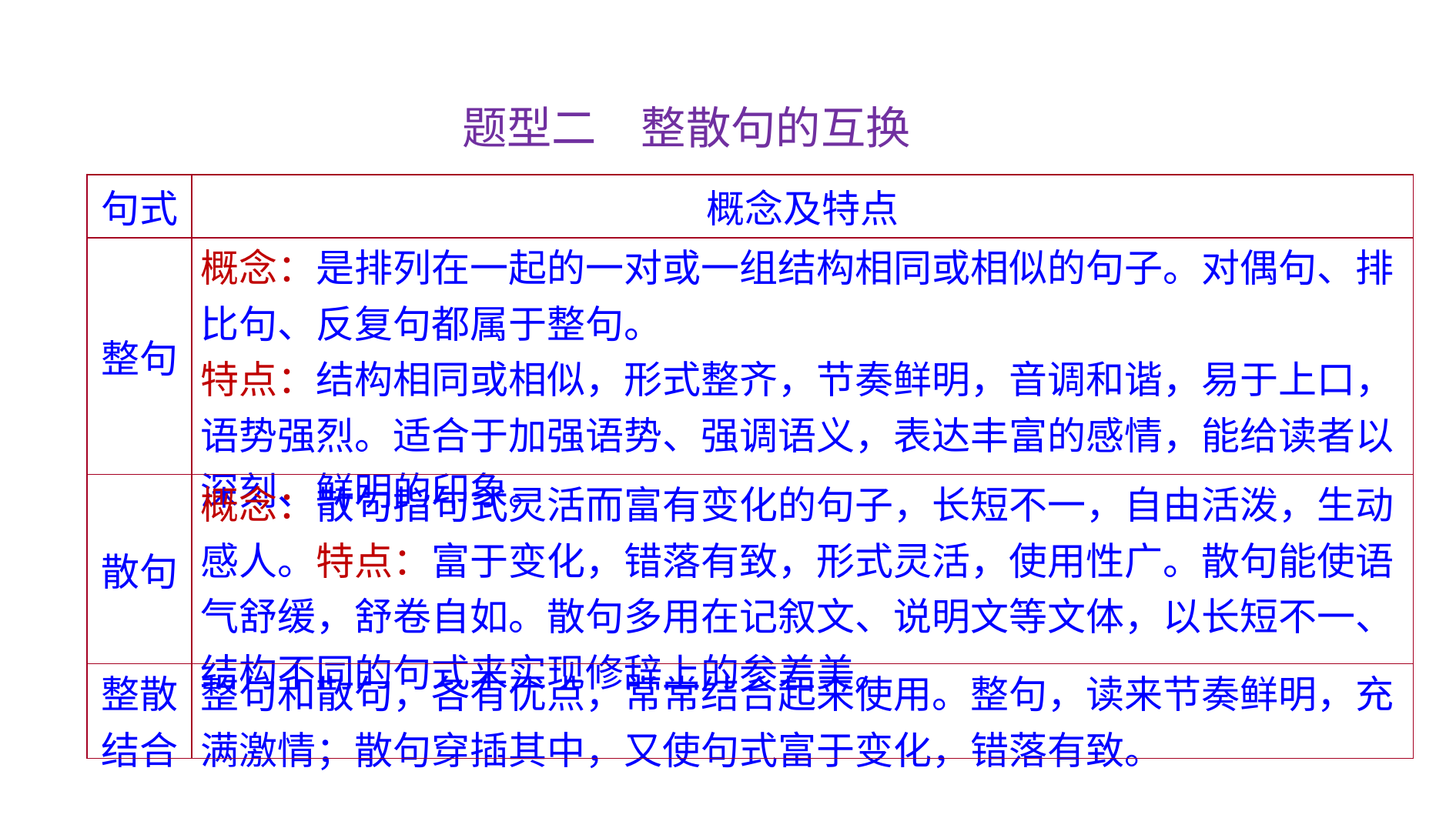

题型二　整散句的互换

| 句式 | 概念及特点 |
| --- | --- |
| 整句 | 概念：是排列在一起的一对或一组结构相同或相似的句子。对偶句、排比句、反复句都属于整句。 特点：结构相同或相似，形式整齐，节奏鲜明，音调和谐，易于上口，语势强烈。适合于加强语势、强调语义，表达丰富的感情，能给读者以深刻、鲜明的印象。 |
| 散句 | 概念：散句指句式灵活而富有变化的句子，长短不一，自由活泼，生动感人。特点：富于变化，错落有致，形式灵活，使用性广。散句能使语气舒缓，舒卷自如。散句多用在记叙文、说明文等文体，以长短不一、结构不同的句式来实现修辞上的参差美。 |
| 整散 结合 | 整句和散句，各有优点，常常结合起来使用。整句，读来节奏鲜明，充满激情；散句穿插其中，又使句式富于变化，错落有致。 |